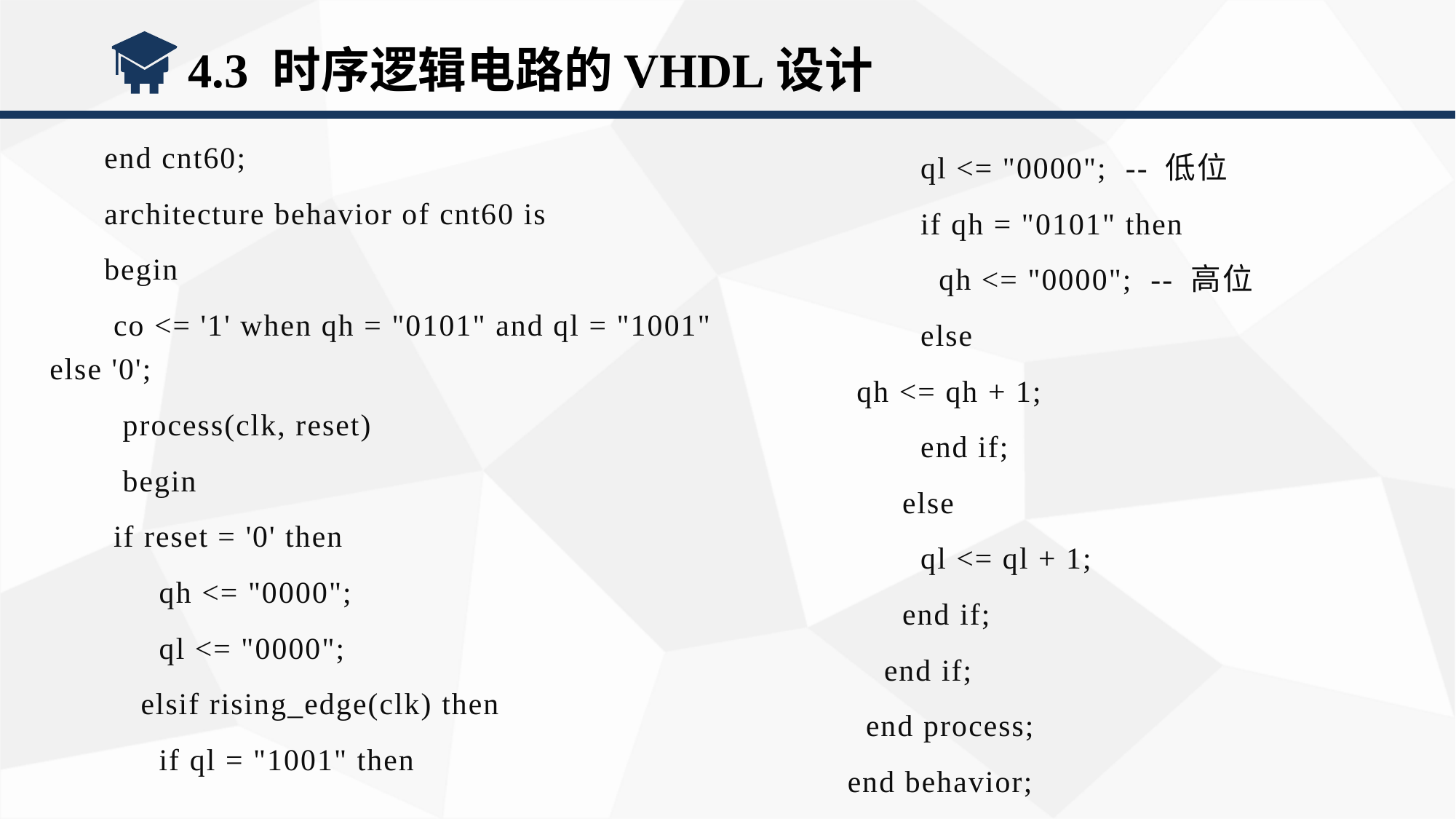

4.3 时序逻辑电路的VHDL设计

end cnt60;
architecture behavior of cnt60 is
begin
 co <= '1' when qh = "0101" and ql = "1001" else '0';
  process(clk, reset)
  begin
 if reset = '0' then
      qh <= "0000";
      ql <= "0000";
    elsif rising_edge(clk) then
      if ql = "1001" then

        ql <= "0000";  -- 低位
        if qh = "0101" then
          qh <= "0000";  -- 高位
        else
 qh <= qh + 1;
        end if;
      else
        ql <= ql + 1;
      end if;
    end if;
  end process;
end behavior;